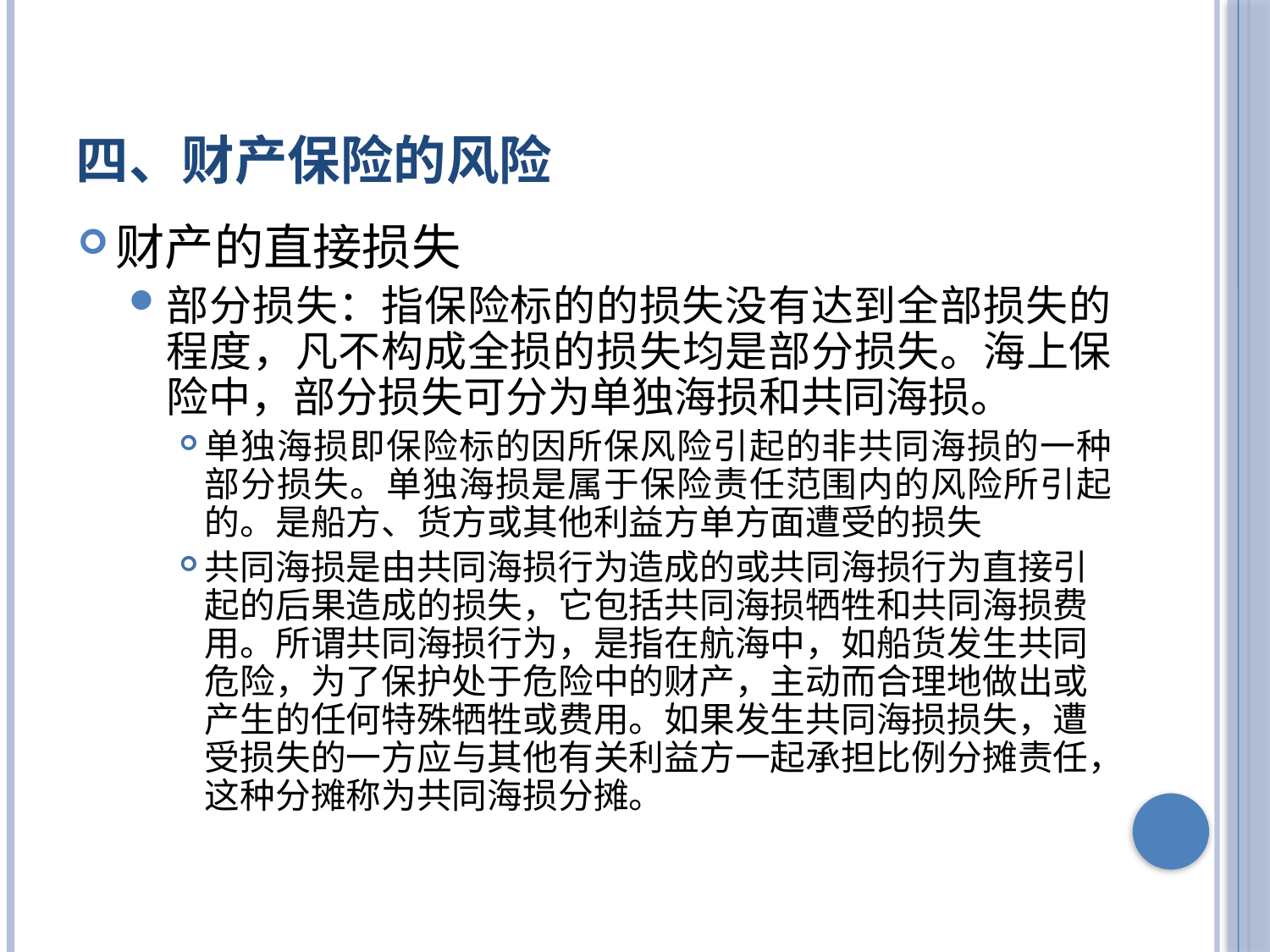

# 四、财产保险的风险
财产的直接损失
部分损失：指保险标的的损失没有达到全部损失的程度，凡不构成全损的损失均是部分损失。海上保险中，部分损失可分为单独海损和共同海损。
单独海损即保险标的因所保风险引起的非共同海损的一种部分损失。单独海损是属于保险责任范围内的风险所引起的。是船方、货方或其他利益方单方面遭受的损失
共同海损是由共同海损行为造成的或共同海损行为直接引起的后果造成的损失，它包括共同海损牺牲和共同海损费用。所谓共同海损行为，是指在航海中，如船货发生共同危险，为了保护处于危险中的财产，主动而合理地做出或产生的任何特殊牺牲或费用。如果发生共同海损损失，遭受损失的一方应与其他有关利益方一起承担比例分摊责任，这种分摊称为共同海损分摊。